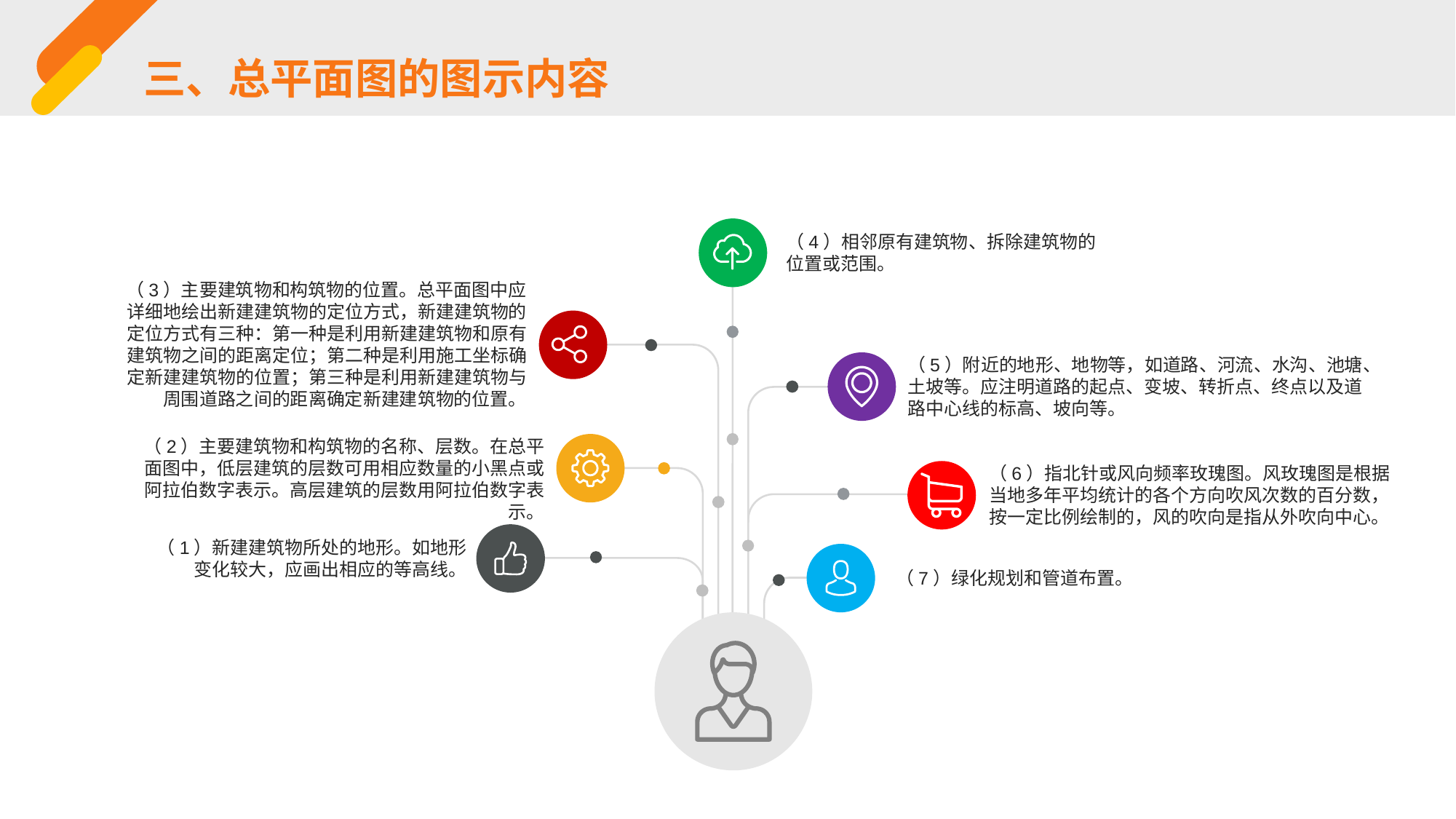

三、总平面图的图示内容

（4）相邻原有建筑物、拆除建筑物的位置或范围。

（3）主要建筑物和构筑物的位置。总平面图中应详细地绘出新建建筑物的定位方式，新建建筑物的定位方式有三种：第一种是利用新建建筑物和原有建筑物之间的距离定位；第二种是利用施工坐标确定新建建筑物的位置；第三种是利用新建建筑物与周围道路之间的距离确定新建建筑物的位置。

（5）附近的地形、地物等，如道路、河流、水沟、池塘、土坡等。应注明道路的起点、变坡、转折点、终点以及道路中心线的标高、坡向等。

（2）主要建筑物和构筑物的名称、层数。在总平面图中，低层建筑的层数可用相应数量的小黑点或阿拉伯数字表示。高层建筑的层数用阿拉伯数字表示。

（6）指北针或风向频率玫瑰图。风玫瑰图是根据当地多年平均统计的各个方向吹风次数的百分数，按一定比例绘制的，风的吹向是指从外吹向中心。

（1）新建建筑物所处的地形。如地形变化较大，应画出相应的等高线。

（7）绿化规划和管道布置。